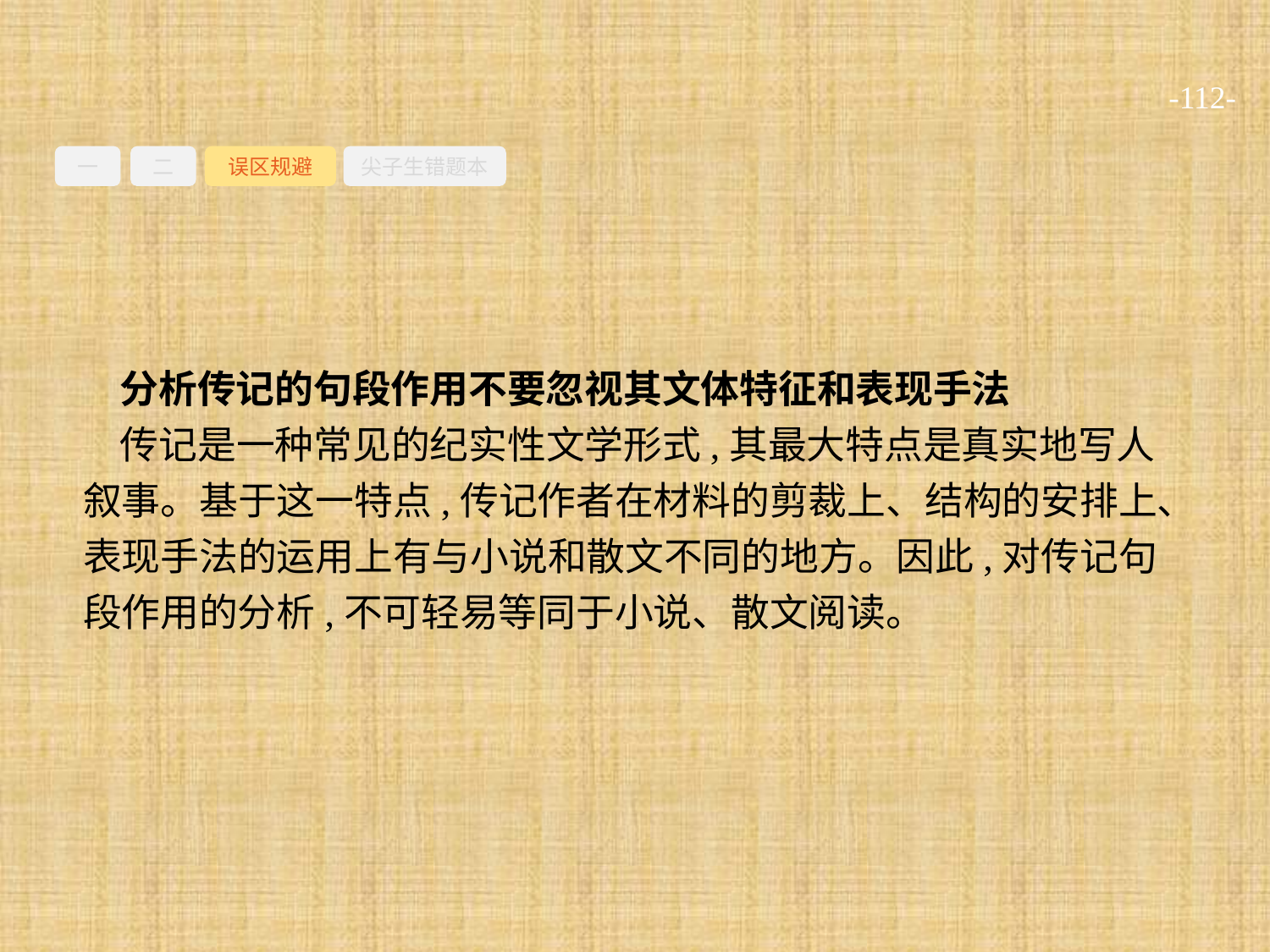

-112-
一
二
误区规避
尖子生错题本
分析传记的句段作用不要忽视其文体特征和表现手法
传记是一种常见的纪实性文学形式,其最大特点是真实地写人叙事。基于这一特点,传记作者在材料的剪裁上、结构的安排上、表现手法的运用上有与小说和散文不同的地方。因此,对传记句段作用的分析,不可轻易等同于小说、散文阅读。